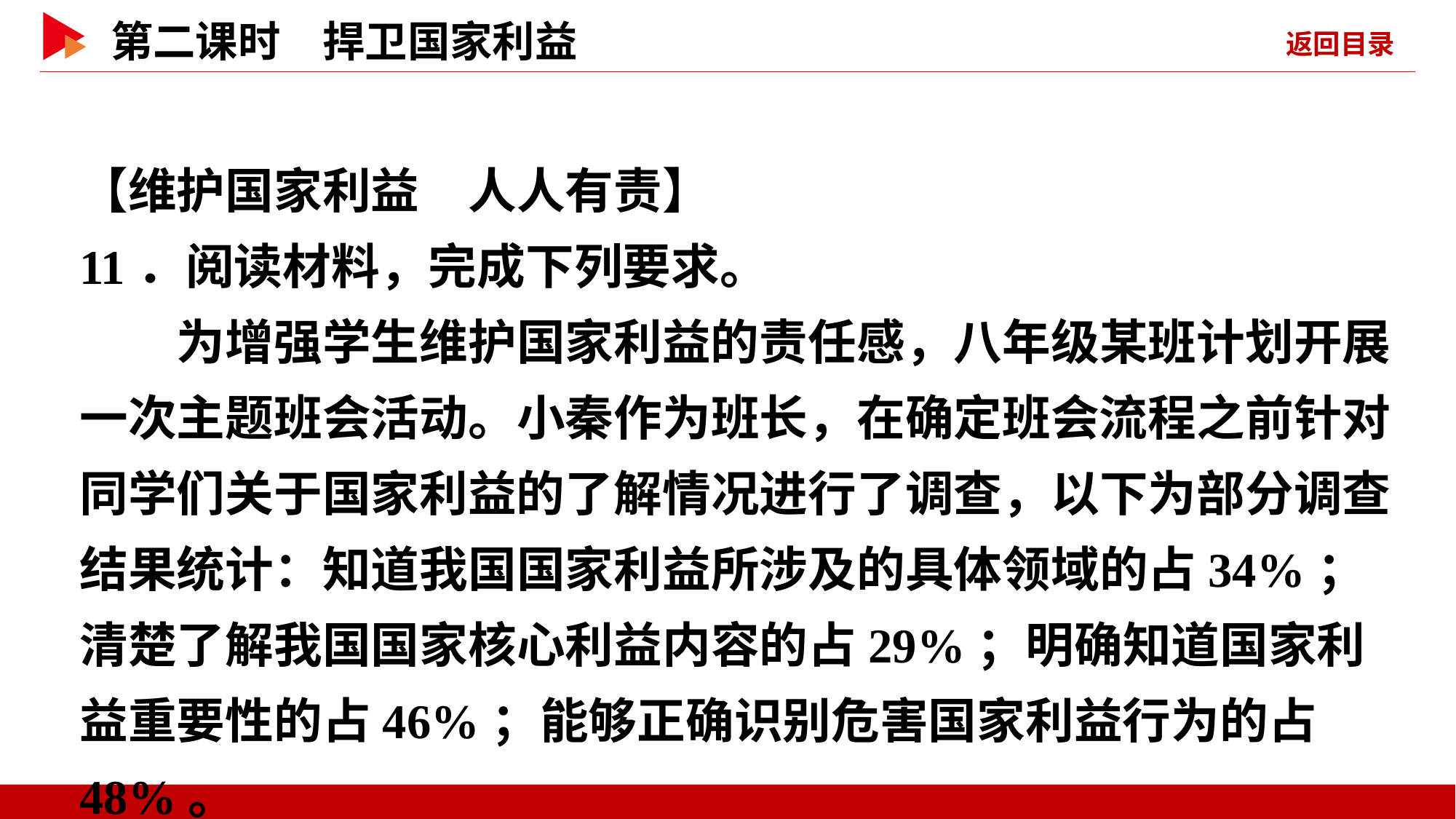

【维护国家利益　人人有责】
11．阅读材料，完成下列要求。
　　为增强学生维护国家利益的责任感，八年级某班计划开展一次主题班会活动。小秦作为班长，在确定班会流程之前针对同学们关于国家利益的了解情况进行了调查，以下为部分调查结果统计：知道我国国家利益所涉及的具体领域的占34%；清楚了解我国国家核心利益内容的占29%；明确知道国家利益重要性的占46%；能够正确识别危害国家利益行为的占48%。